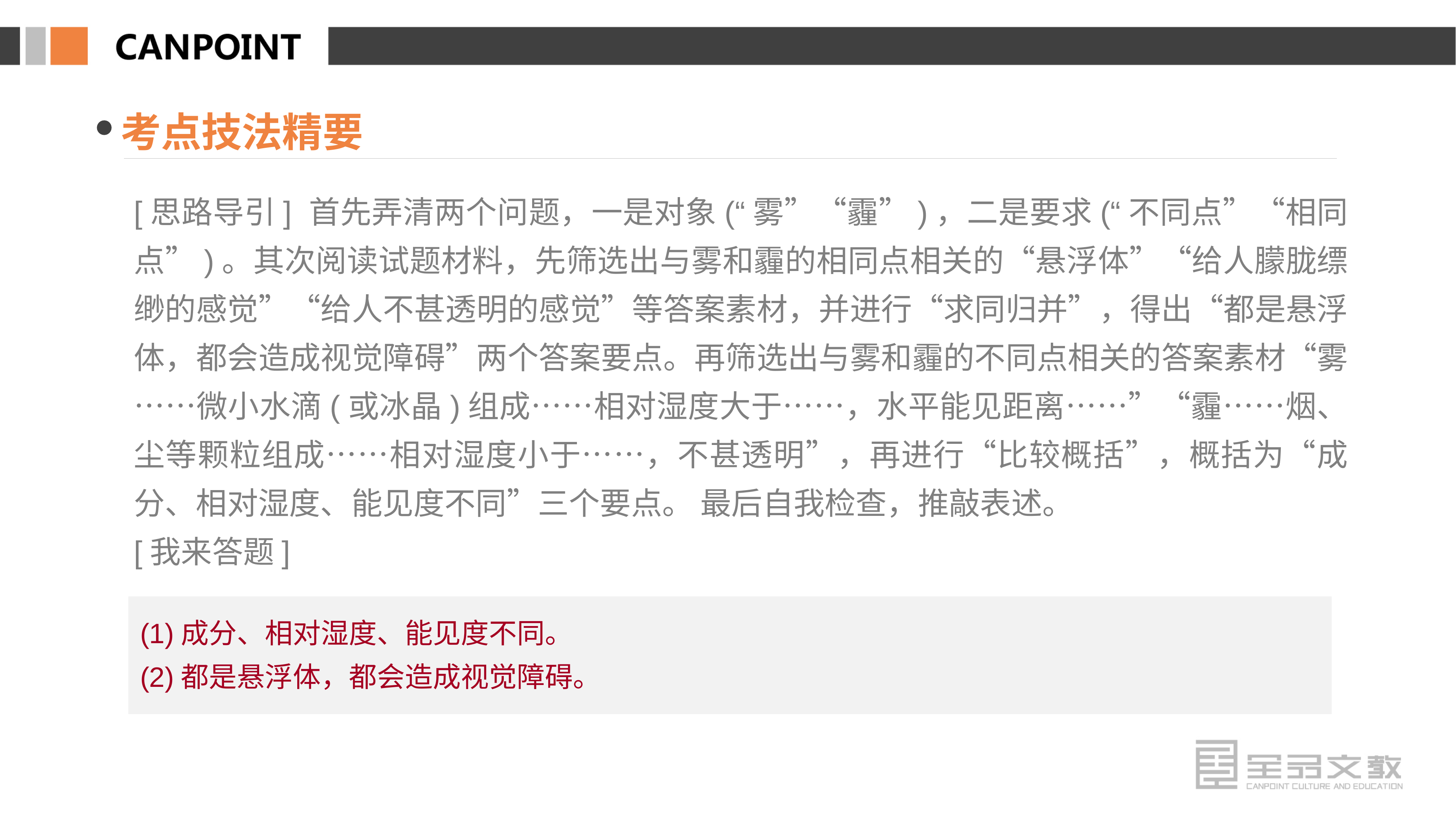

考点技法精要

[思路导引] 首先弄清两个问题，一是对象(“雾”“霾”)，二是要求(“不同点”“相同点”)。其次阅读试题材料，先筛选出与雾和霾的相同点相关的“悬浮体”“给人朦胧缥缈的感觉”“给人不甚透明的感觉”等答案素材，并进行“求同归并”，得出“都是悬浮体，都会造成视觉障碍”两个答案要点。再筛选出与雾和霾的不同点相关的答案素材“雾……微小水滴(或冰晶)组成……相对湿度大于……，水平能见距离……”“霾……烟、尘等颗粒组成……相对湿度小于……，不甚透明”，再进行“比较概括”，概括为“成分、相对湿度、能见度不同”三个要点。 最后自我检查，推敲表述。
[我来答题]

(1)成分、相对湿度、能见度不同。
(2)都是悬浮体，都会造成视觉障碍。